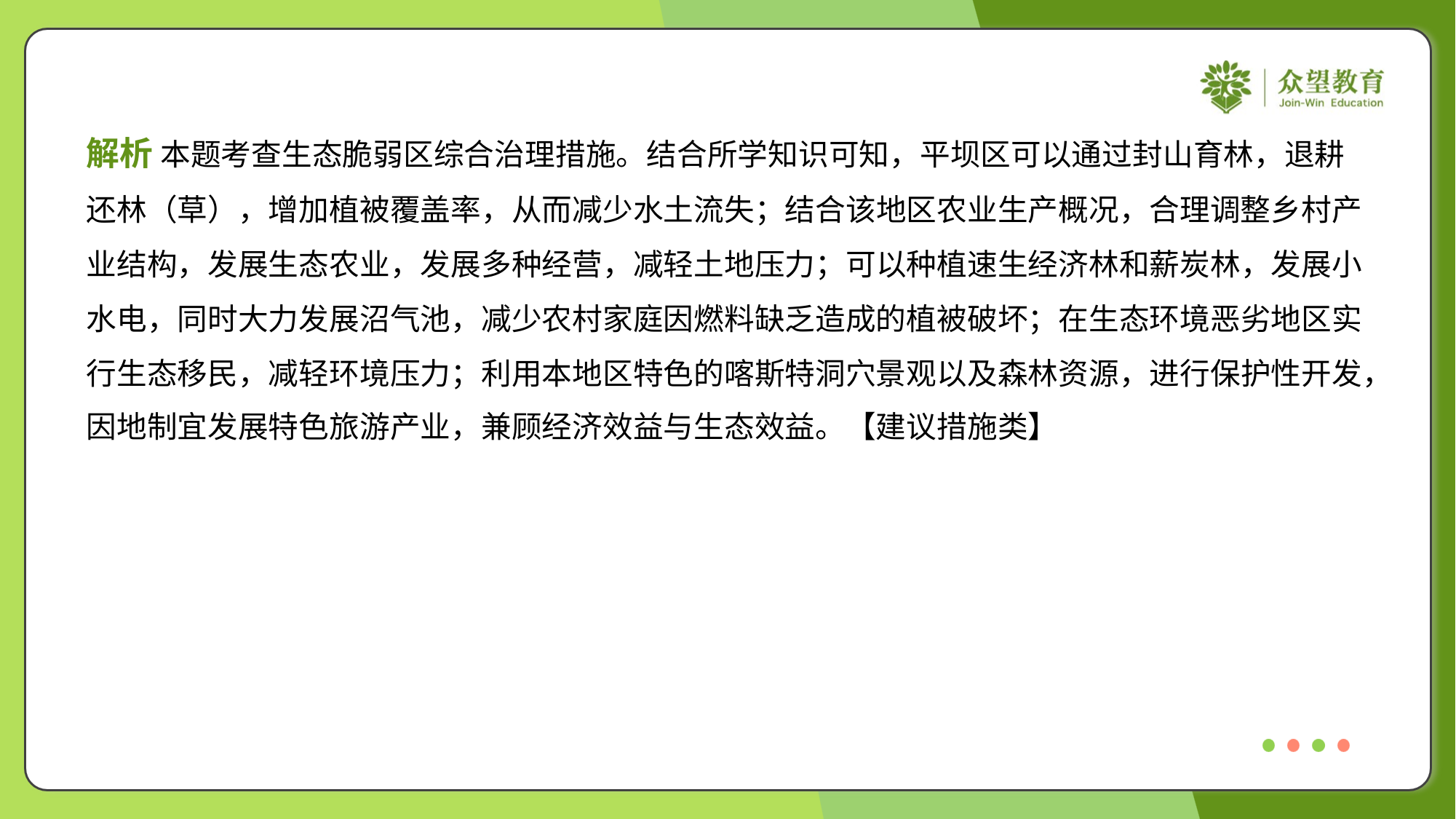

解析 本题考查生态脆弱区综合治理措施。结合所学知识可知，平坝区可以通过封山育林，退耕
还林（草），增加植被覆盖率，从而减少水土流失；结合该地区农业生产概况，合理调整乡村产
业结构，发展生态农业，发展多种经营，减轻土地压力；可以种植速生经济林和薪炭林，发展小
水电，同时大力发展沼气池，减少农村家庭因燃料缺乏造成的植被破坏；在生态环境恶劣地区实
行生态移民，减轻环境压力；利用本地区特色的喀斯特洞穴景观以及森林资源，进行保护性开发，
因地制宜发展特色旅游产业，兼顾经济效益与生态效益。【建议措施类】